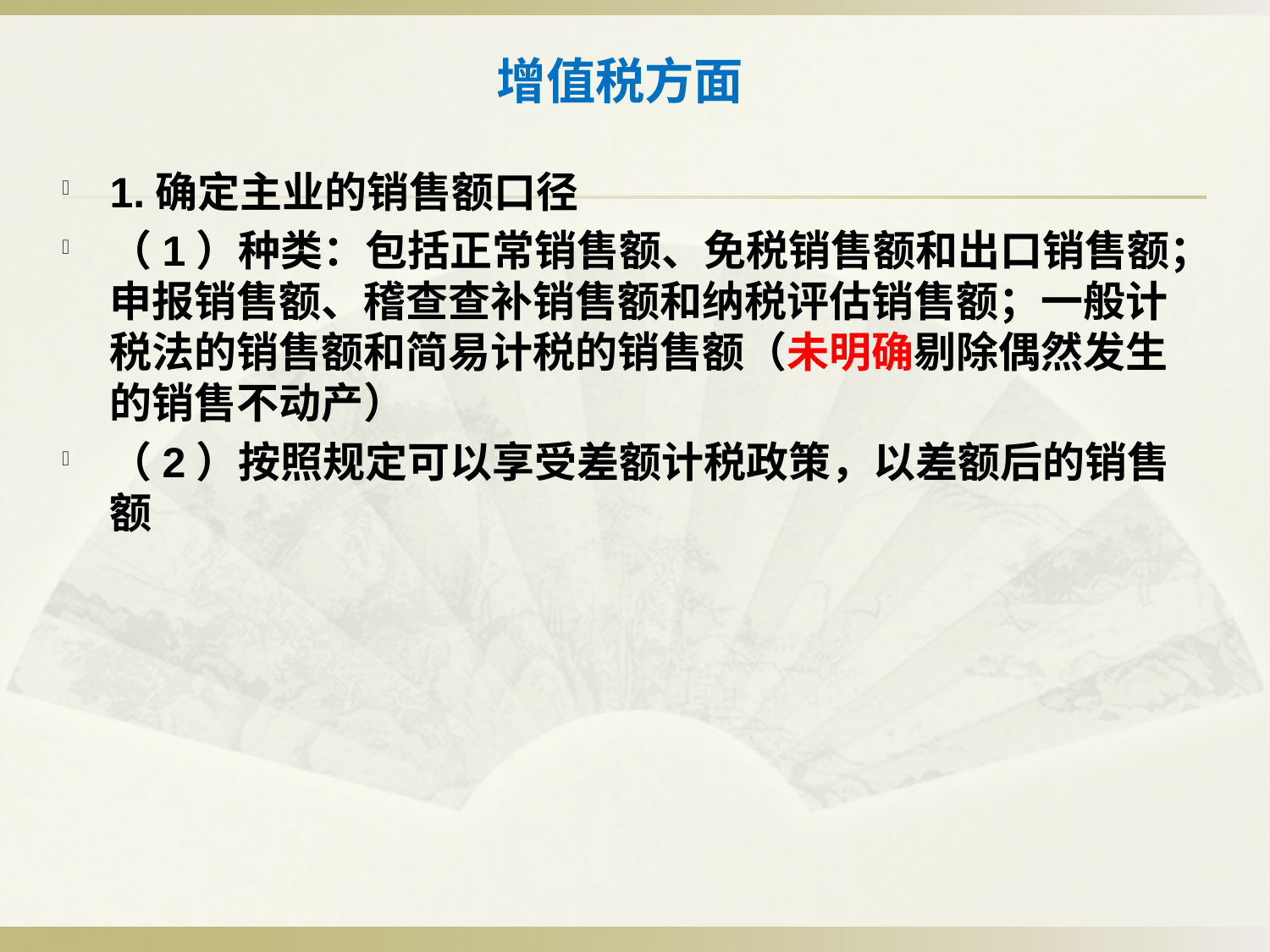

# 增值税方面
1.确定主业的销售额口径
（1）种类：包括正常销售额、免税销售额和出口销售额；申报销售额、稽查查补销售额和纳税评估销售额；一般计税法的销售额和简易计税的销售额（未明确剔除偶然发生的销售不动产）
（2）按照规定可以享受差额计税政策，以差额后的销售额